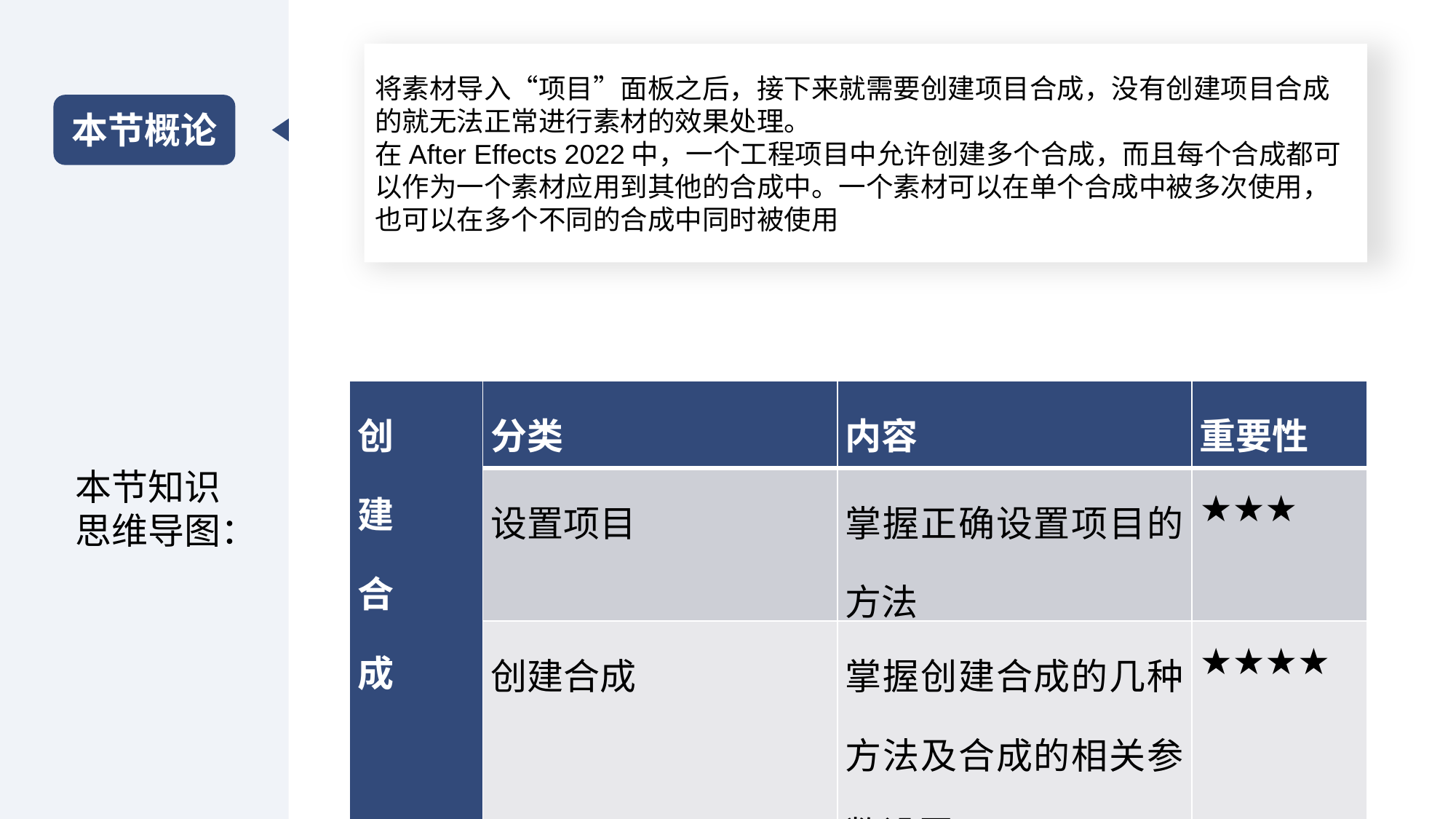

将素材导入“项目”面板之后，接下来就需要创建项目合成，没有创建项目合成的就无法正常进行素材的效果处理。
在After Effects 2022中，一个工程项目中允许创建多个合成，而且每个合成都可以作为一个素材应用到其他的合成中。一个素材可以在单个合成中被多次使用，也可以在多个不同的合成中同时被使用

本节概论

| 创 建 合 成 | 分类 | 内容 | 重要性 |
| --- | --- | --- | --- |
|  | 设置项目 | 掌握正确设置项目的方法 | ★★★ |
|  | 创建合成 | 掌握创建合成的几种方法及合成的相关参数设置 | ★★★★ |
本节知识思维导图：